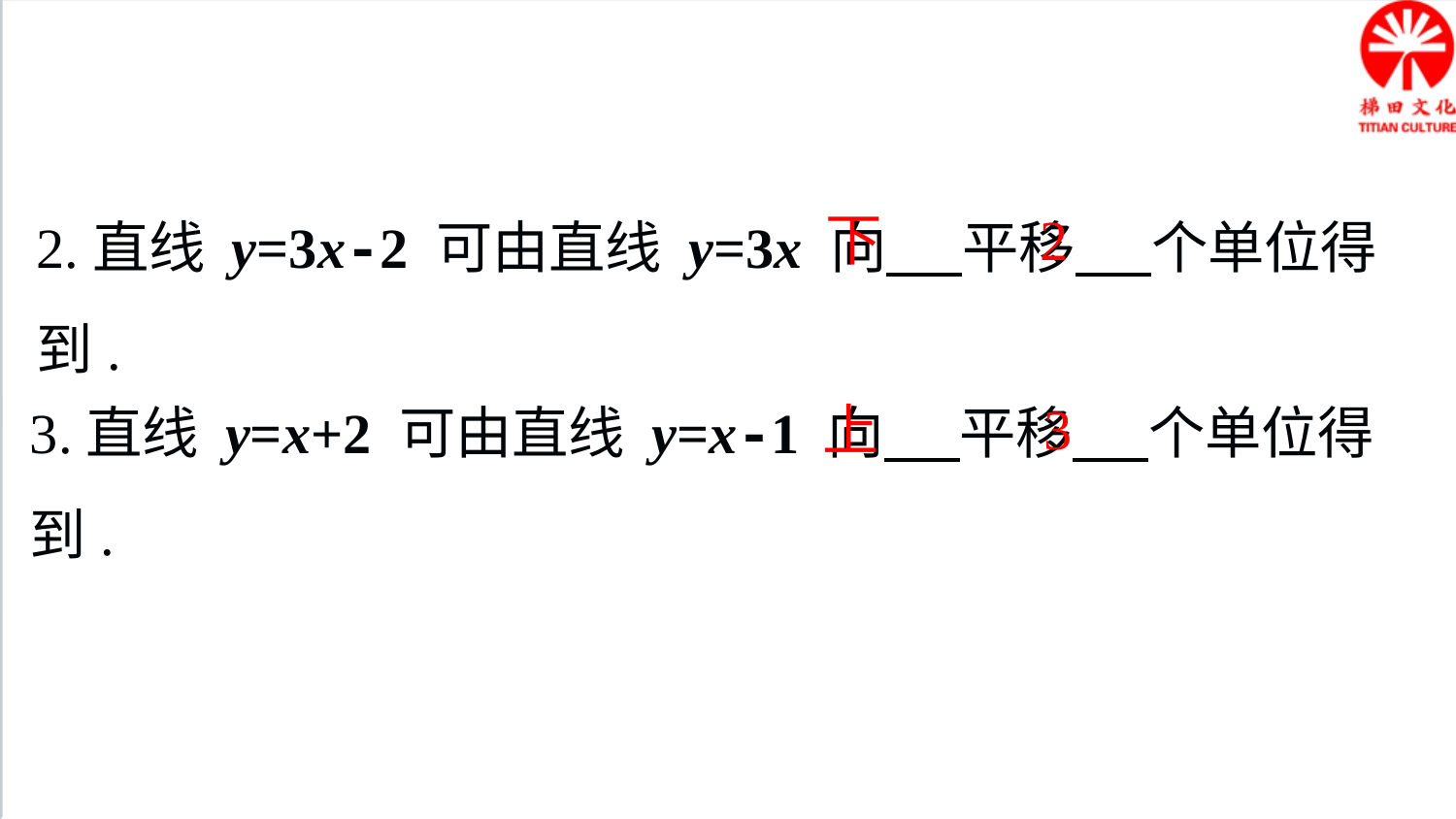

下
2
2.直线 y=3x-2 可由直线 y=3x 向      平移      个单位得到.
3
上
3.直线 y=x+2 可由直线 y=x-1 向      平移      个单位得到.